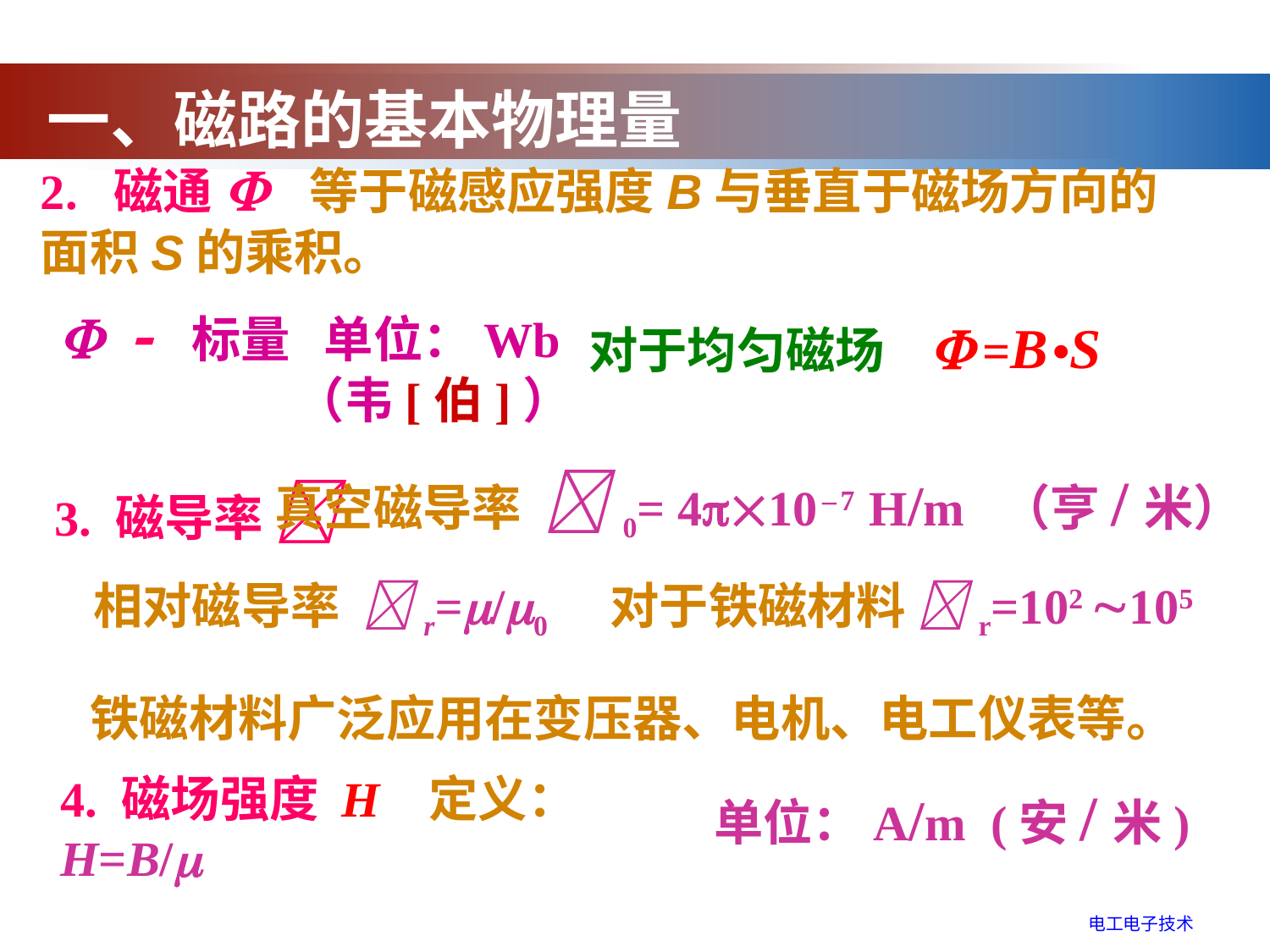

一、磁路的基本物理量
2.  磁通Φ 等于磁感应强度B与垂直于磁场方向的面积S的乘积。
 Φ − 标量   单位：Wb
                     （韦[伯]）
对于均匀磁场   Φ =B •S

真空磁导率  μ0= 4π×10 – 7  H/m  （亨/米）
3. 磁导率 μ
相对磁导率  μr=μ/μ0       对于铁磁材料 μr=102 ∼105
铁磁材料广泛应用在变压器、电机、电工仪表等。
单位：A/m  (安/米)
4. 磁场强度 H   定义：H=B/μ
电工电子技术